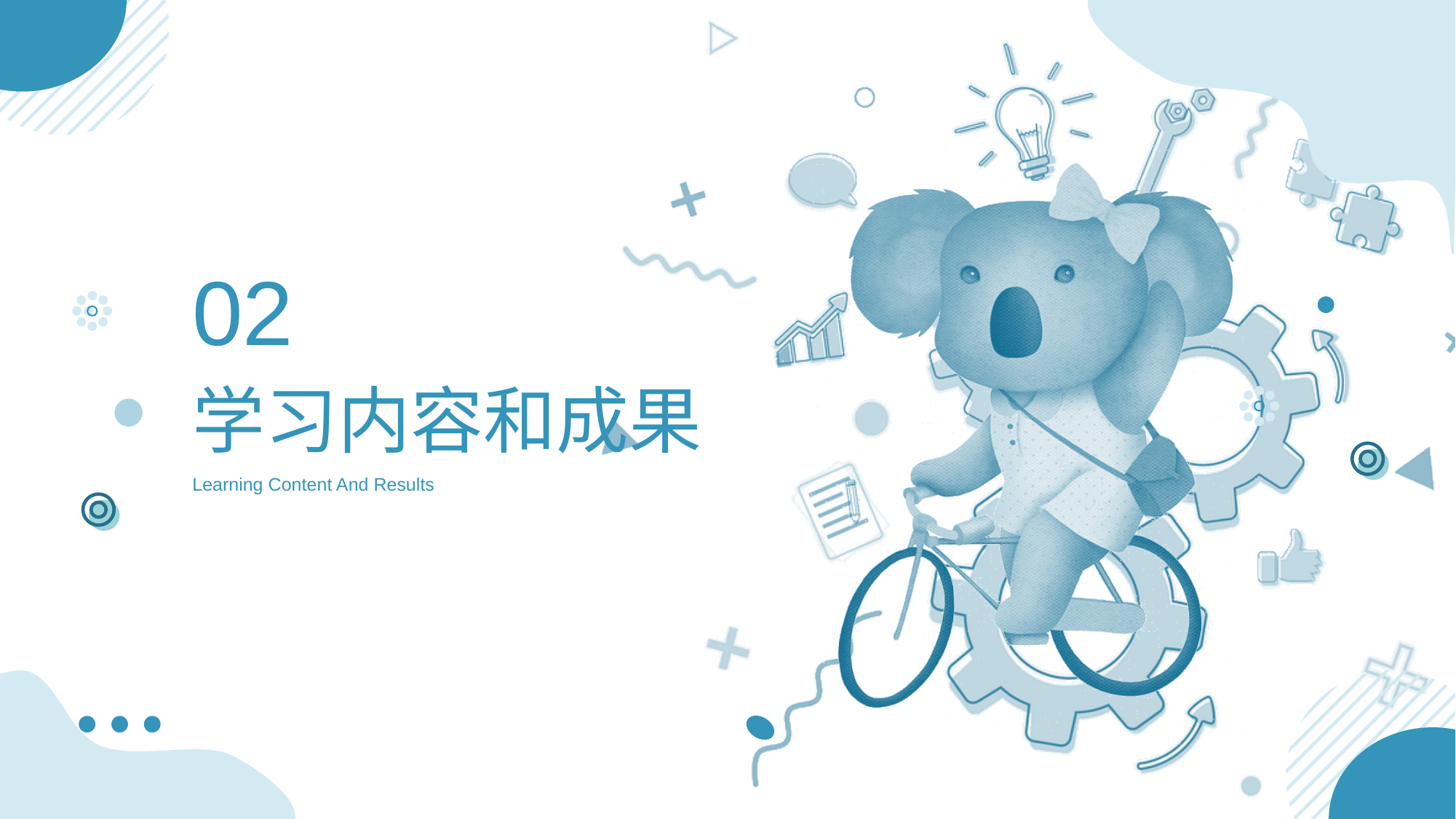

02
# 学习内容和成果
Learning Content And Results